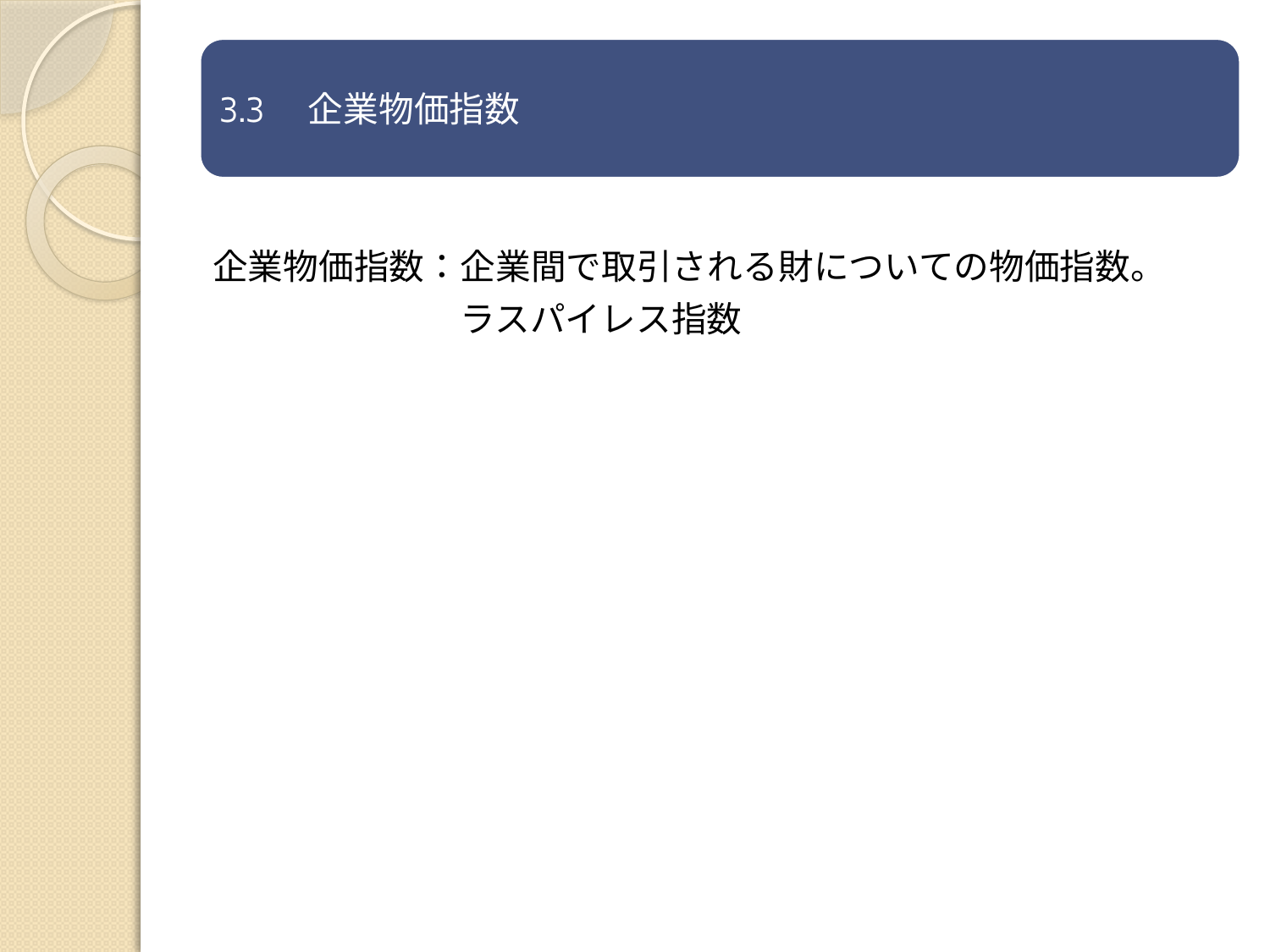

3.3　企業物価指数
企業物価指数：企業間で取引される財についての物価指数。
　　　　　　　ラスパイレス指数